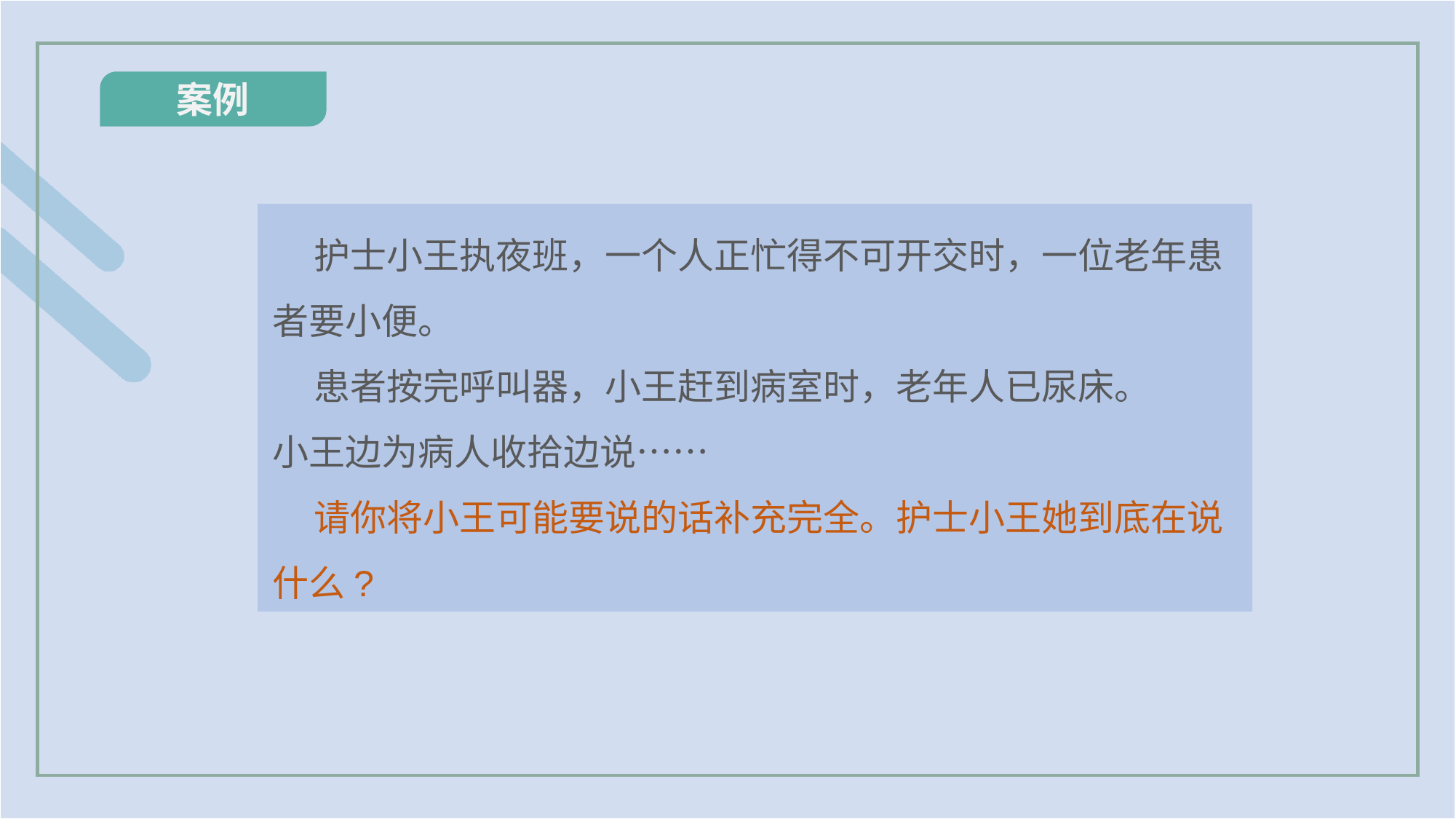

案例
    护士小王执夜班，一个人正忙得不可开交时，一位老年患者要小便。
    患者按完呼叫器，小王赶到病室时，老年人已尿床。
小王边为病人收拾边说……
    请你将小王可能要说的话补充完全。护士小王她到底在说什么?